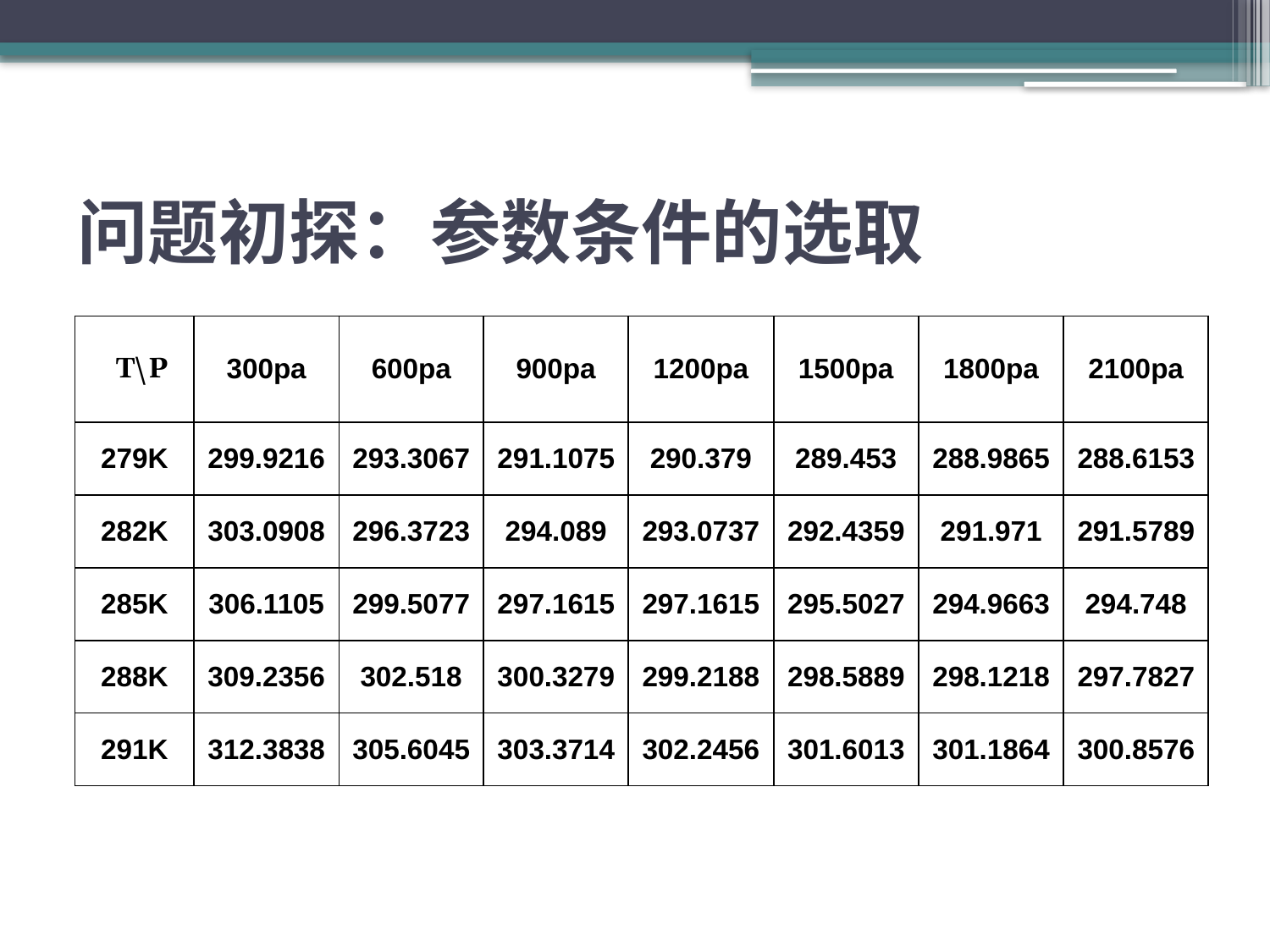

# 问题初探：参数条件的选取
| T\P | 300pa | 600pa | 900pa | 1200pa | 1500pa | 1800pa | 2100pa |
| --- | --- | --- | --- | --- | --- | --- | --- |
| 279K | 299.9216 | 293.3067 | 291.1075 | 290.379 | 289.453 | 288.9865 | 288.6153 |
| 282K | 303.0908 | 296.3723 | 294.089 | 293.0737 | 292.4359 | 291.971 | 291.5789 |
| 285K | 306.1105 | 299.5077 | 297.1615 | 297.1615 | 295.5027 | 294.9663 | 294.748 |
| 288K | 309.2356 | 302.518 | 300.3279 | 299.2188 | 298.5889 | 298.1218 | 297.7827 |
| 291K | 312.3838 | 305.6045 | 303.3714 | 302.2456 | 301.6013 | 301.1864 | 300.8576 |